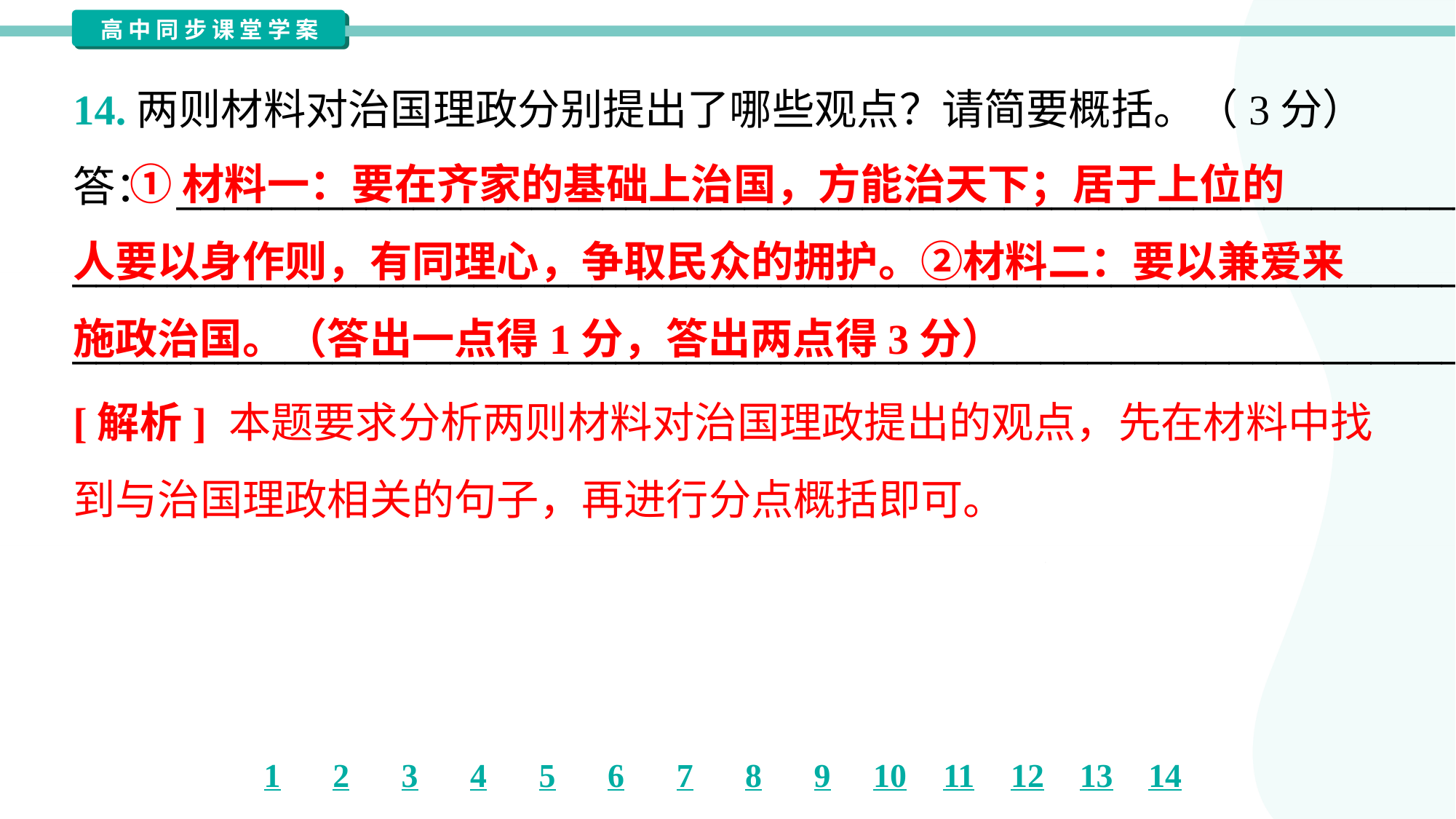

14.两则材料对治国理政分别提出了哪些观点？请简要概括。（3分）
答： ________________________________________________________
_____________________________________________________________
_____________________________________________________________
      ①材料一：要在齐家的基础上治国，方能治天下；居于上位的
人要以身作则，有同理心，争取民众的拥护。②材料二：要以兼爱来
施政治国。（答出一点得1分，答出两点得3分）
[解析] 本题要求分析两则材料对治国理政提出的观点，先在材料中找
到与治国理政相关的句子，再进行分点概括即可。